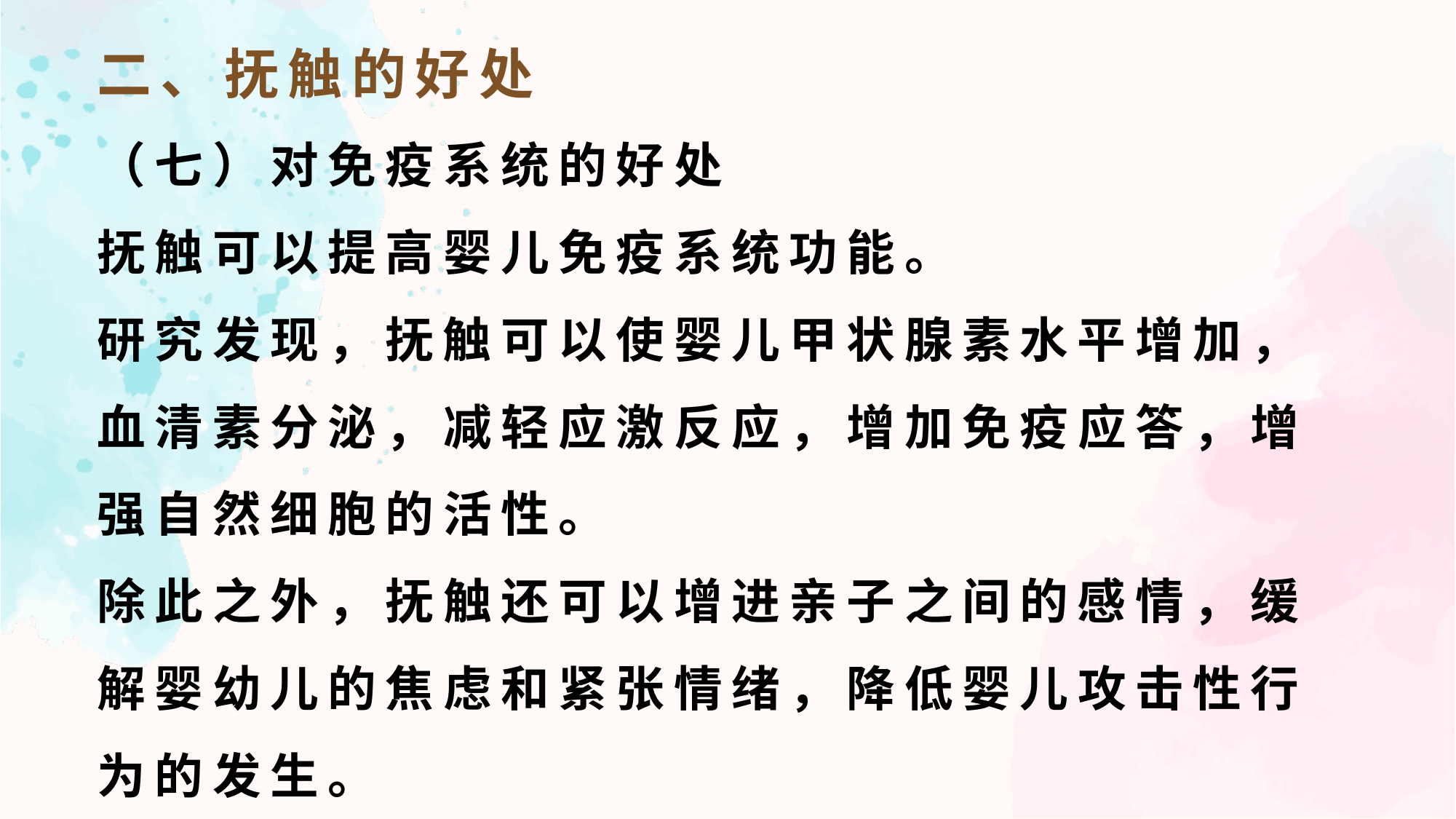

二、抚触的好处
（七）对免疫系统的好处
抚触可以提高婴儿免疫系统功能。
研究发现，抚触可以使婴儿甲状腺素水平增加，血清素分泌，减轻应激反应，增加免疫应答，增强自然细胞的活性。
除此之外，抚触还可以增进亲子之间的感情，缓解婴幼儿的焦虑和紧张情绪，降低婴儿攻击性行为的发生。